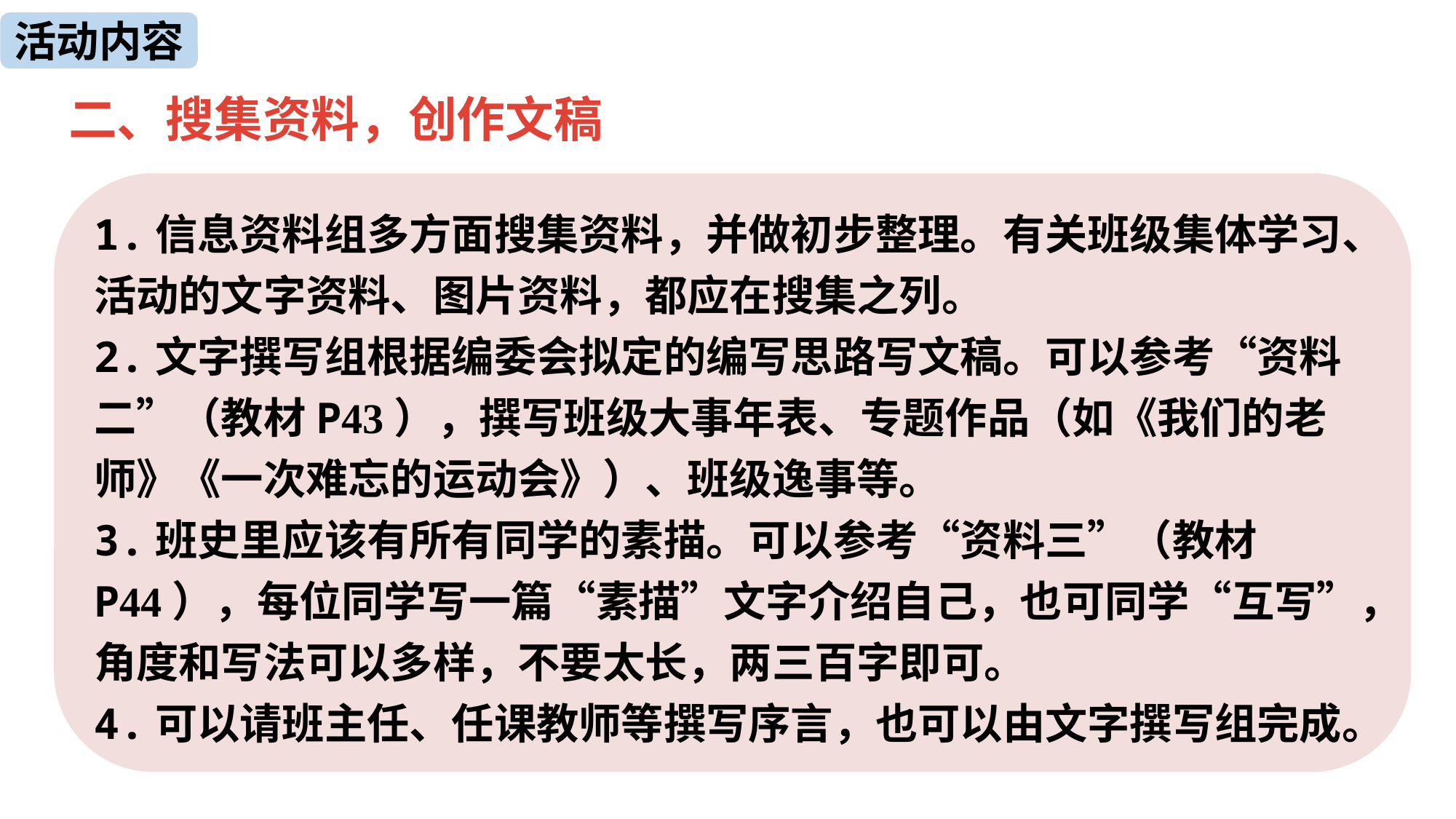

活动内容
二、搜集资料，创作文稿
1.信息资料组多方面搜集资料，并做初步整理。有关班级集体学习、活动的文字资料、图片资料，都应在搜集之列。
2.文字撰写组根据编委会拟定的编写思路写文稿。可以参考“资料二”（教材P43），撰写班级大事年表、专题作品（如《我们的老师》《一次难忘的运动会》）、班级逸事等。
3.班史里应该有所有同学的素描。可以参考“资料三”（教材P44），每位同学写一篇“素描”文字介绍自己，也可同学“互写”，角度和写法可以多样，不要太长，两三百字即可。
4.可以请班主任、任课教师等撰写序言，也可以由文字撰写组完成。